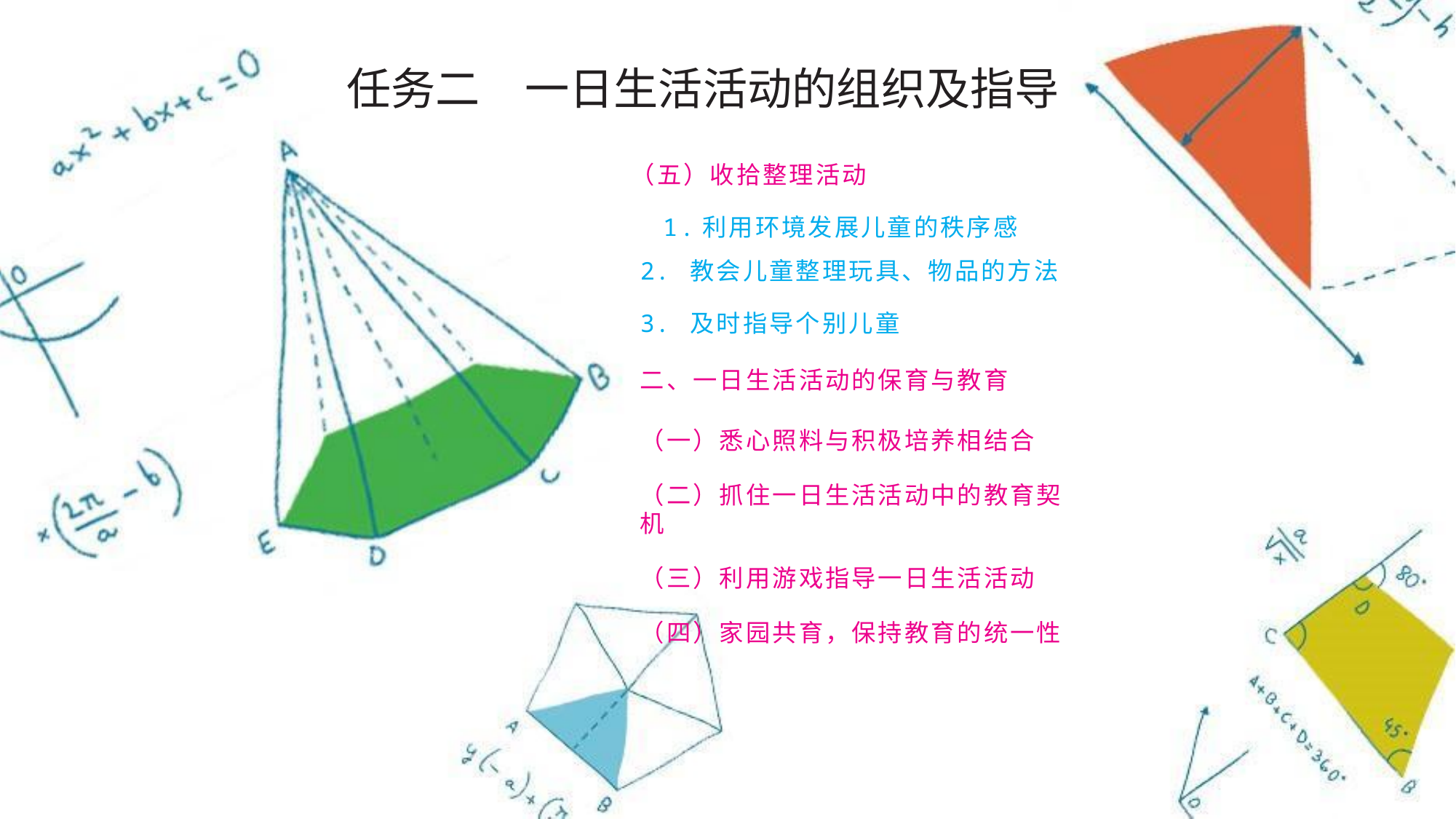

任务二　一日生活活动的组织及指导

　（五）收拾整理活动
　　1.利用环境发展儿童的秩序感
2. 教会儿童整理玩具、物品的方法
3. 及时指导个别儿童
二、一日生活活动的保育与教育
（一）悉心照料与积极培养相结合
（二）抓住一日生活活动中的教育契机
（三）利用游戏指导一日生活活动
（四）家园共育，保持教育的统一性